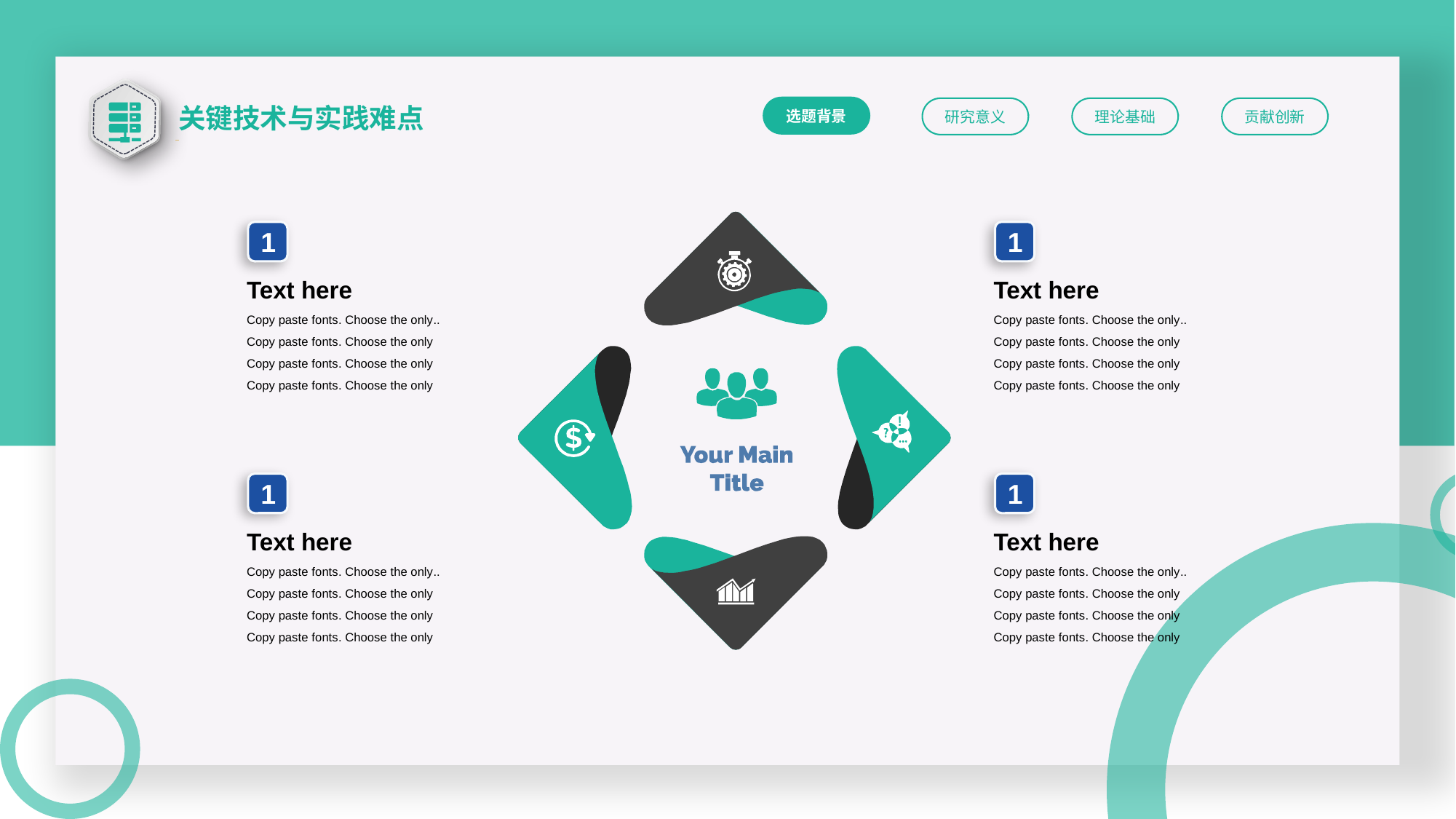

关键技术与实践难点
选题背景
研究意义
理论基础
贡献创新

1
Text here
Copy paste fonts. Choose the only..
Copy paste fonts. Choose the only
Copy paste fonts. Choose the only
Copy paste fonts. Choose the only
1
Text here
Copy paste fonts. Choose the only..
Copy paste fonts. Choose the only
Copy paste fonts. Choose the only
Copy paste fonts. Choose the only

1
Text here
Copy paste fonts. Choose the only..
Copy paste fonts. Choose the only
Copy paste fonts. Choose the only
Copy paste fonts. Choose the only
1
Text here
Copy paste fonts. Choose the only..
Copy paste fonts. Choose the only
Copy paste fonts. Choose the only
Copy paste fonts. Choose the only